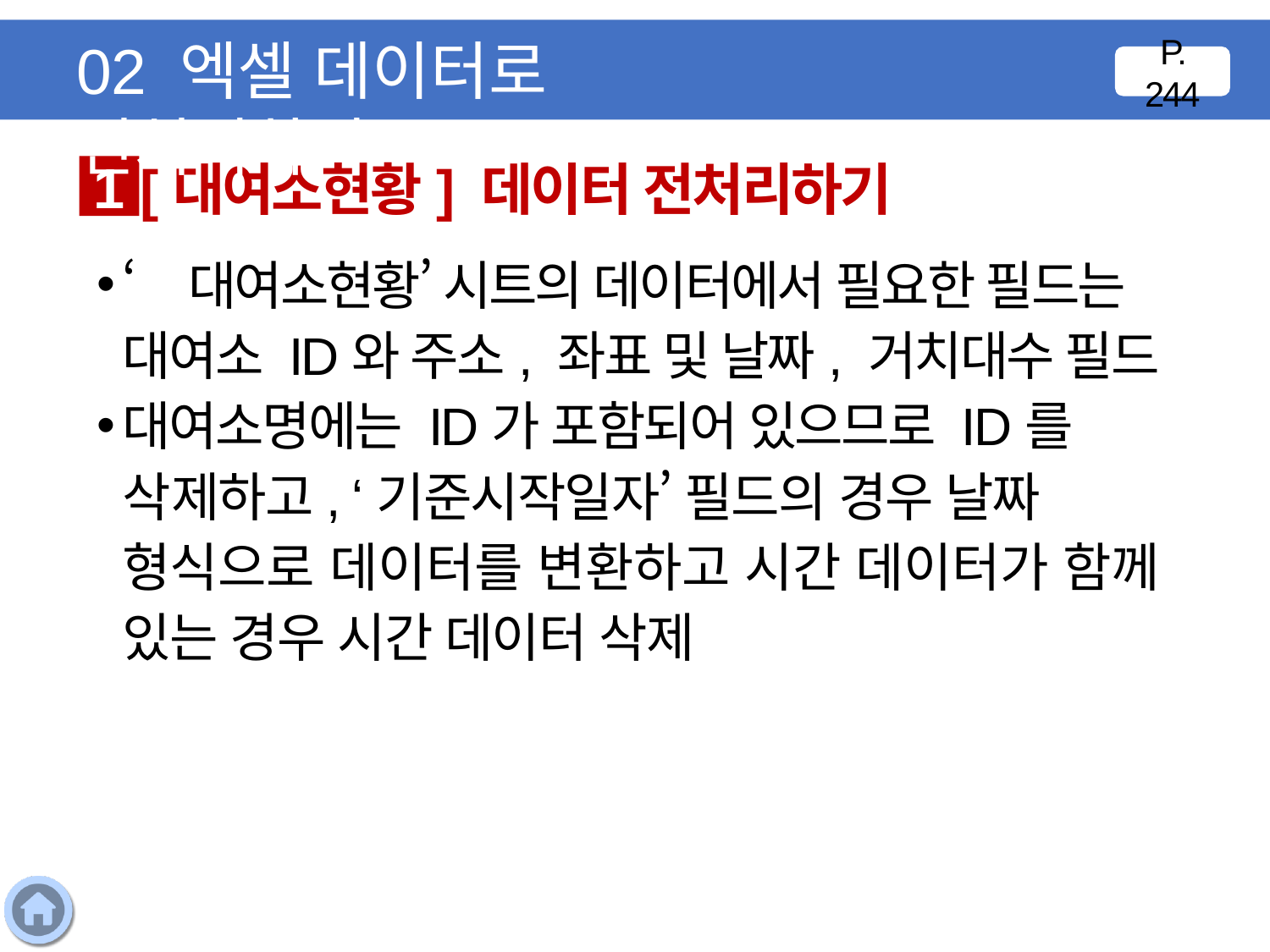

02 엑셀 데이터로 전처리하기
P. 244
[대여소현황] 데이터 전처리하기
1
‘대여소현황’ 시트의 데이터에서 필요한 필드는 대여소 ID와 주소, 좌표 및 날짜, 거치대수 필드
대여소명에는 ID가 포함되어 있으므로 ID를 삭제하고, ‘기준시작일자’ 필드의 경우 날짜 형식으로 데이터를 변환하고 시간 데이터가 함께 있는 경우 시간 데이터 삭제